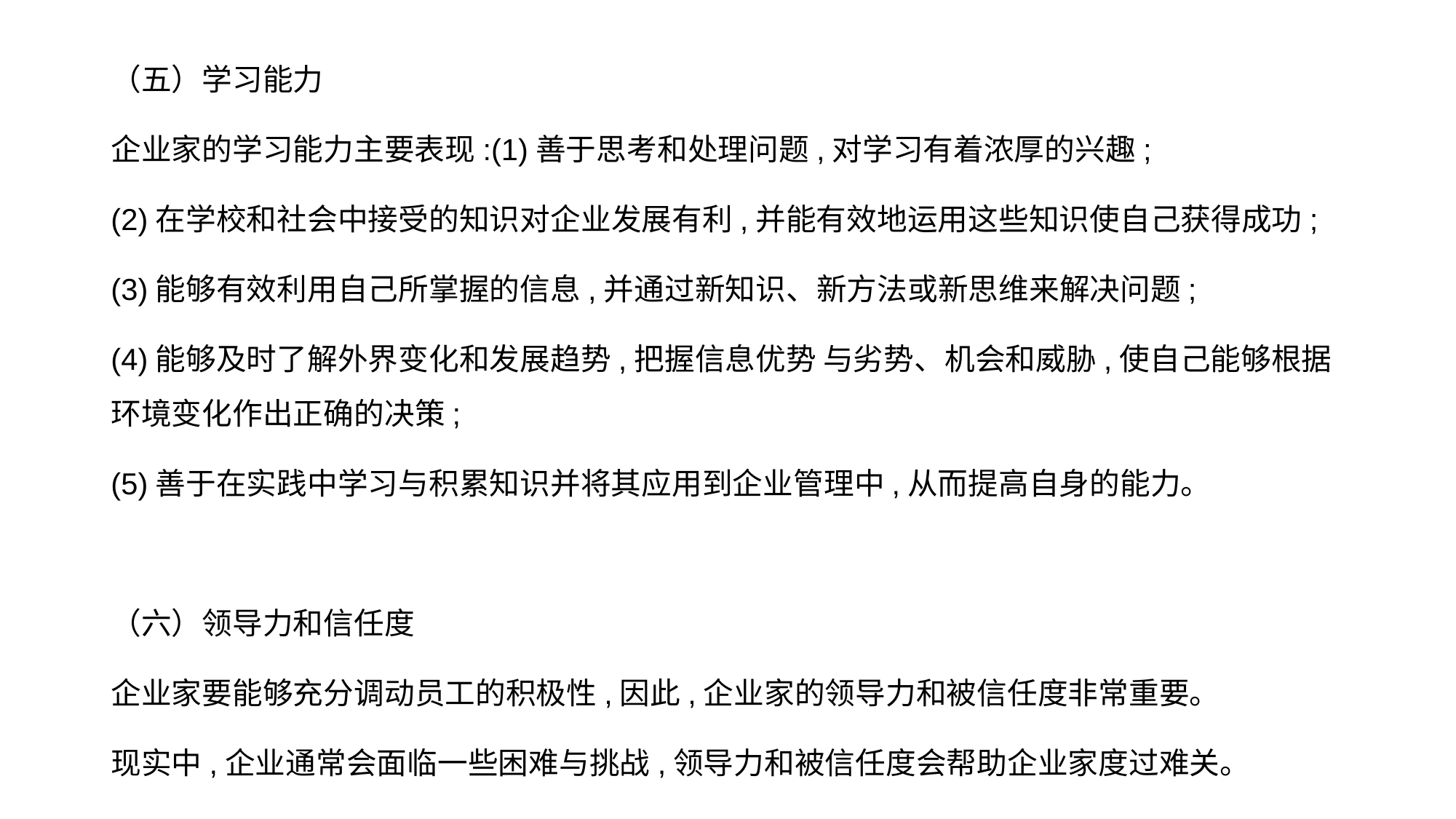

（五）学习能力
企业家的学习能力主要表现:(1)善于思考和处理问题,对学习有着浓厚的兴趣;
(2)在学校和社会中接受的知识对企业发展有利,并能有效地运用这些知识使自己获得成功;
(3)能够有效利用自己所掌握的信息,并通过新知识、新方法或新思维来解决问题;
(4)能够及时了解外界变化和发展趋势,把握信息优势 与劣势、机会和威胁,使自己能够根据环境变化作出正确的决策;
(5)善于在实践中学习与积累知识并将其应用到企业管理中,从而提高自身的能力。

（六）领导力和信任度
企业家要能够充分调动员工的积极性,因此,企业家的领导力和被信任度非常重要。
现实中,企业通常会面临一些困难与挑战,领导力和被信任度会帮助企业家度过难关。